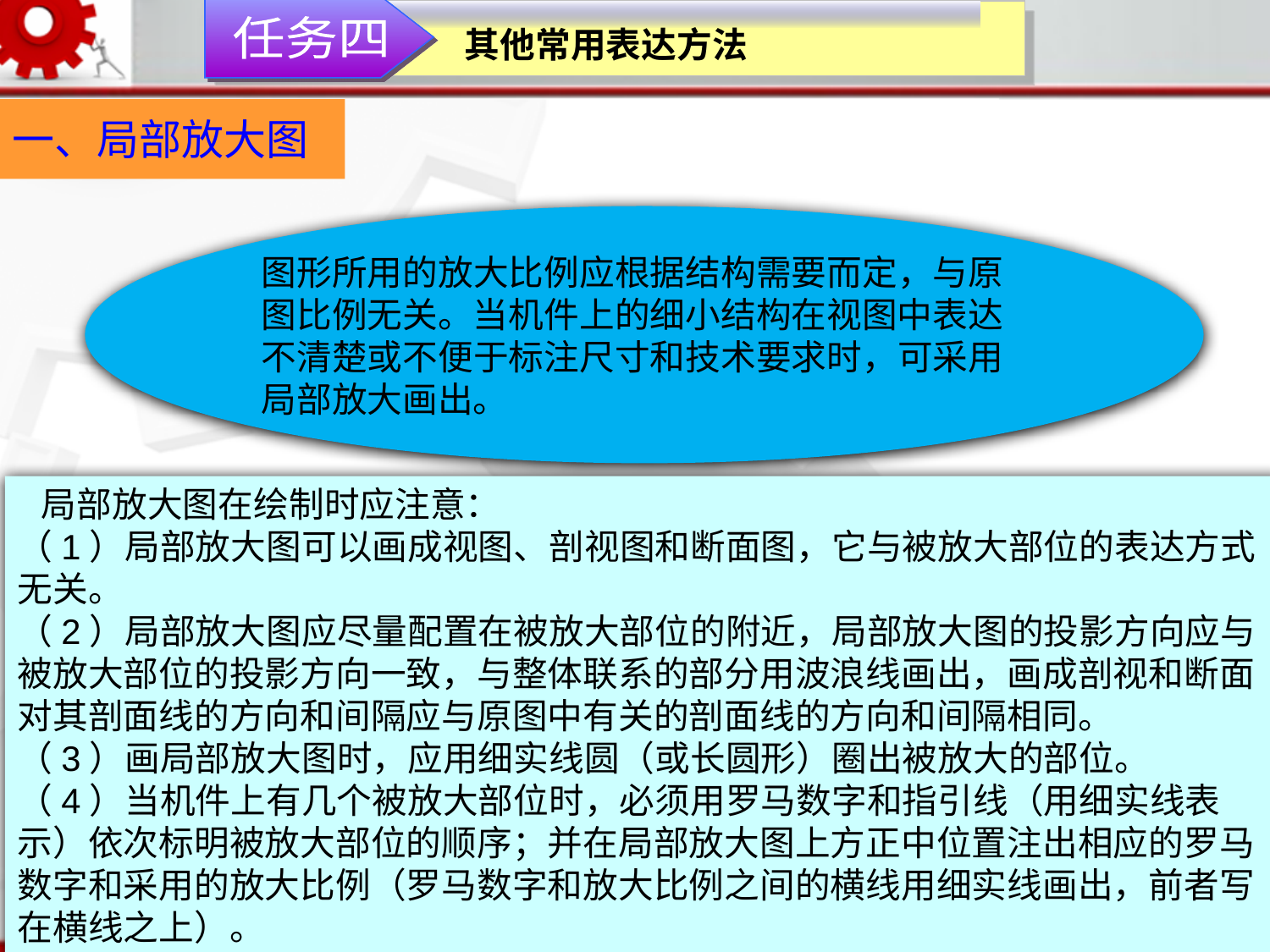

任务四
其他常用表达方法
一、局部放大图
图形所用的放大比例应根据结构需要而定，与原图比例无关。当机件上的细小结构在视图中表达不清楚或不便于标注尺寸和技术要求时，可采用局部放大画出。
  局部放大图在绘制时应注意：
（1）局部放大图可以画成视图、剖视图和断面图，它与被放大部位的表达方式无关。
（2）局部放大图应尽量配置在被放大部位的附近，局部放大图的投影方向应与被放大部位的投影方向一致，与整体联系的部分用波浪线画出，画成剖视和断面对其剖面线的方向和间隔应与原图中有关的剖面线的方向和间隔相同。
（3）画局部放大图时，应用细实线圆（或长圆形）圈出被放大的部位。
（4）当机件上有几个被放大部位时，必须用罗马数字和指引线（用细实线表示）依次标明被放大部位的顺序；并在局部放大图上方正中位置注出相应的罗马数字和采用的放大比例（罗马数字和放大比例之间的横线用细实线画出，前者写在横线之上）。